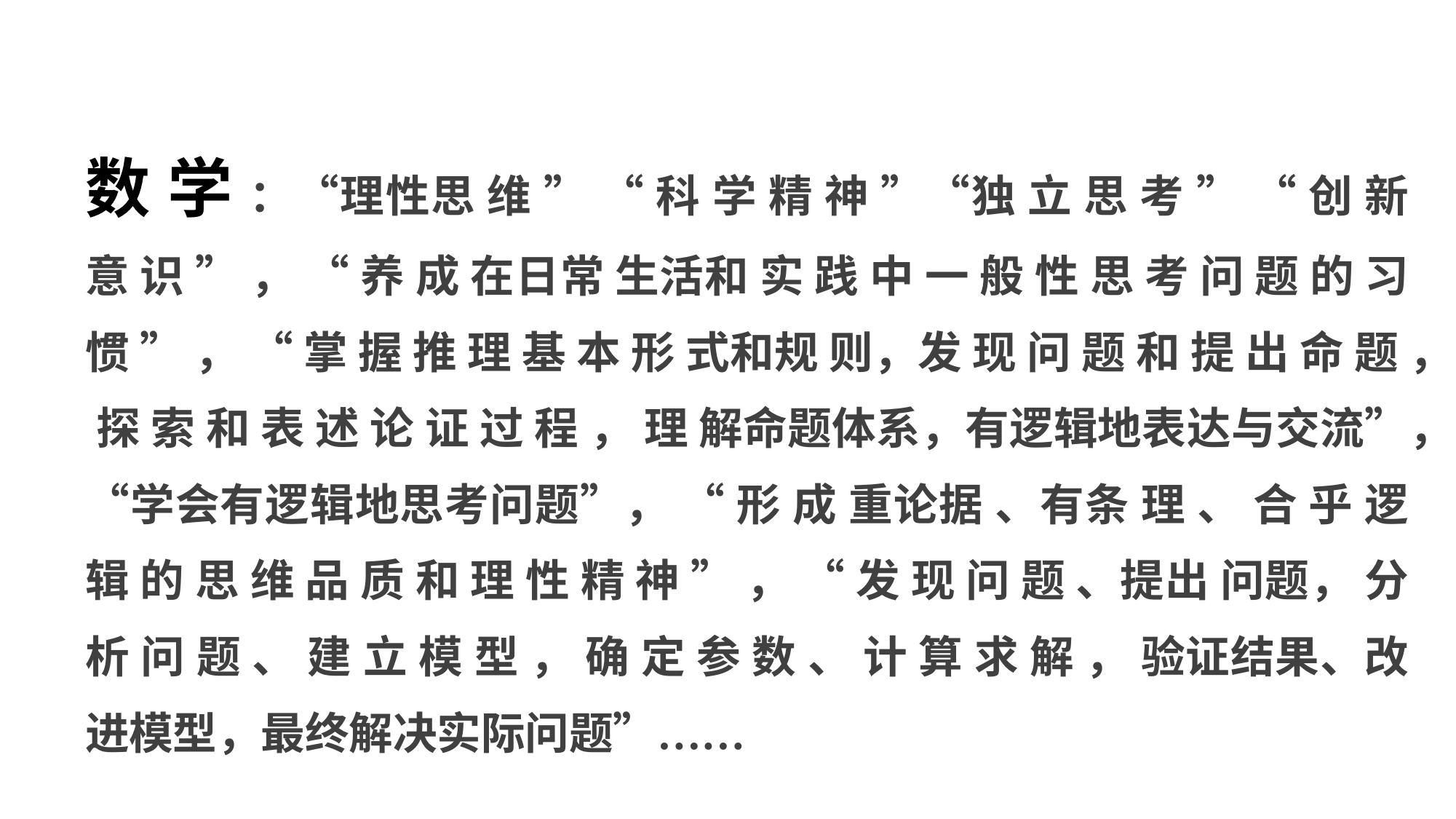

数 学 ：“理性思 维 ” “ 科 学 精 神 ”“独 立 思 考 ” “ 创 新 意 识 ” ， “ 养 成 在日常 生活和 实 践 中 一 般 性 思 考 问 题 的 习 惯 ” ， “ 掌 握 推 理 基 本 形 式和规 则，发 现 问 题 和 提 出 命 题 ， 探 索 和 表 述 论 证 过 程 ， 理 解命题体系，有逻辑地表达与交流”，“学会有逻辑地思考问题”， “ 形 成 重论据 、有条 理 、 合 乎 逻 辑 的 思 维 品 质 和 理 性 精 神 ” ， “ 发 现 问 题 、提出 问题， 分 析 问 题 、 建 立 模 型 ， 确 定 参 数 、 计 算 求 解 ， 验证结果、改进模型，最终解决实际问题”……